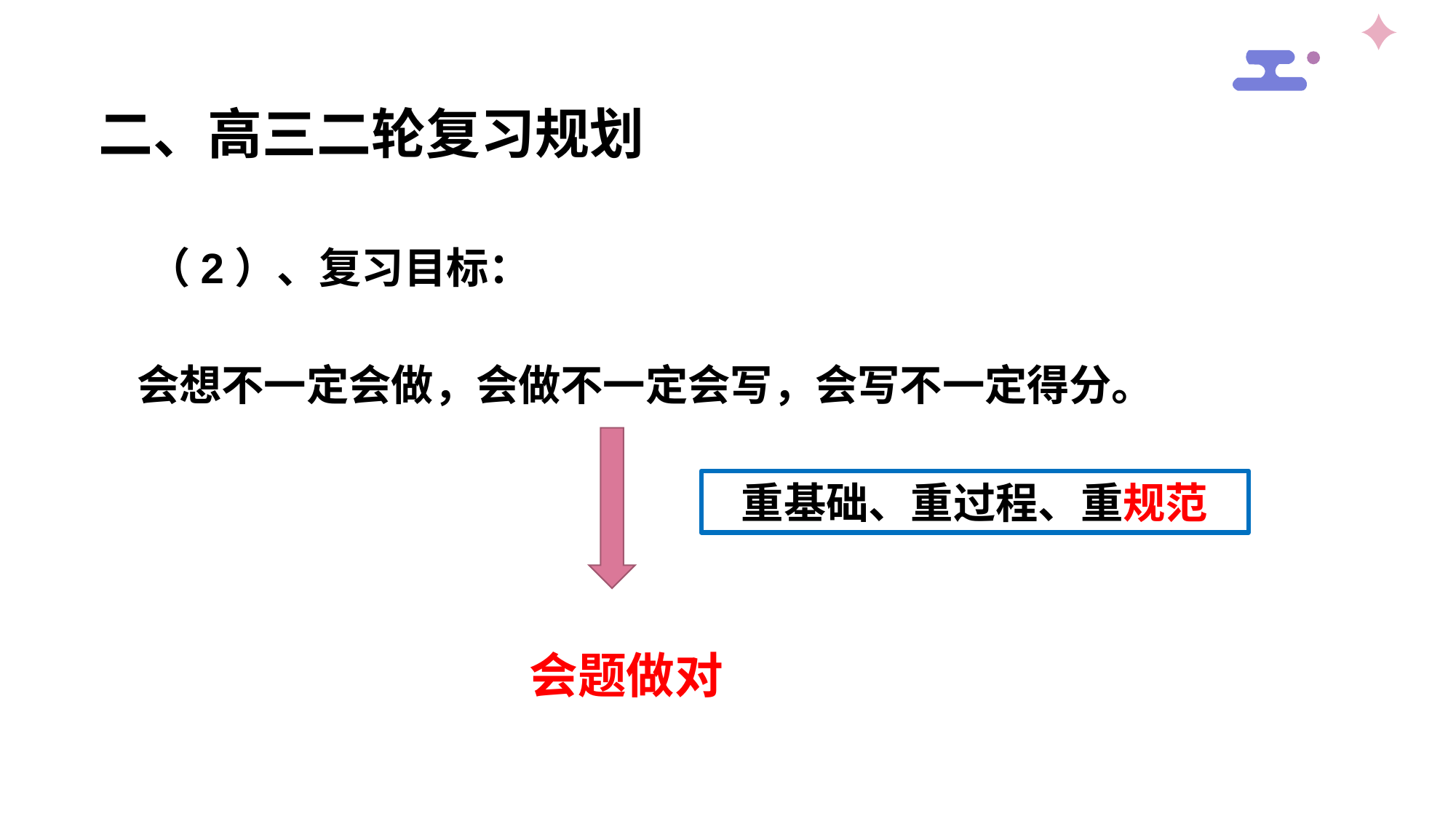

二、高三二轮复习规划
（2）、复习目标：
会想不一定会做，会做不一定会写，会写不一定得分。
  重基础、重过程、重规范

会题做对